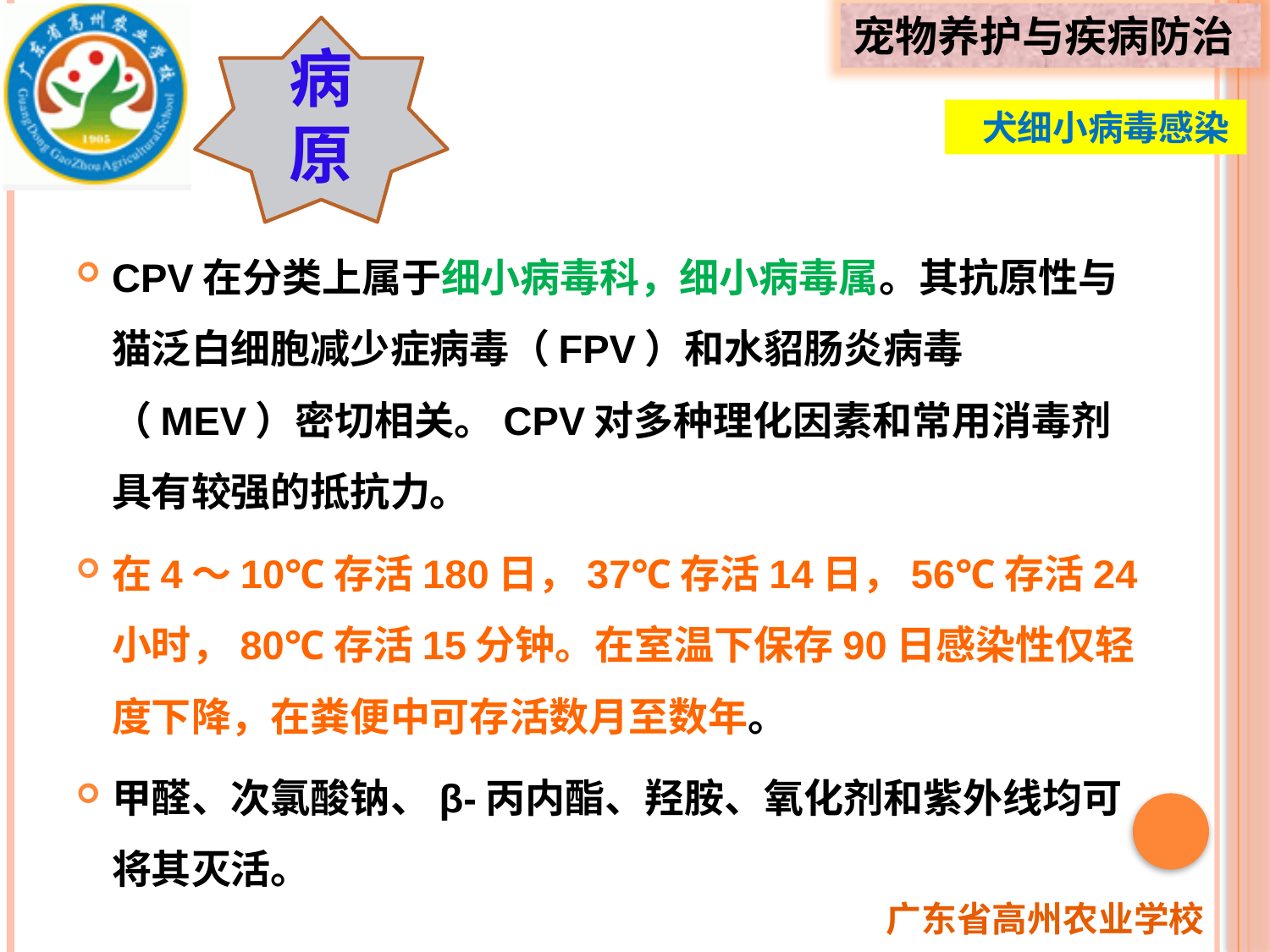

病原
  犬细小病毒感染
CPV在分类上属于细小病毒科，细小病毒属。其抗原性与猫泛白细胞减少症病毒（FPV）和水貂肠炎病毒（MEV）密切相关。CPV对多种理化因素和常用消毒剂具有较强的抵抗力。
在4～10℃存活180日，37℃存活14日，56℃存活24小时，80℃存活15分钟。在室温下保存90日感染性仅轻度下降，在粪便中可存活数月至数年。
甲醛、次氯酸钠、β-丙内酯、羟胺、氧化剂和紫外线均可将其灭活。